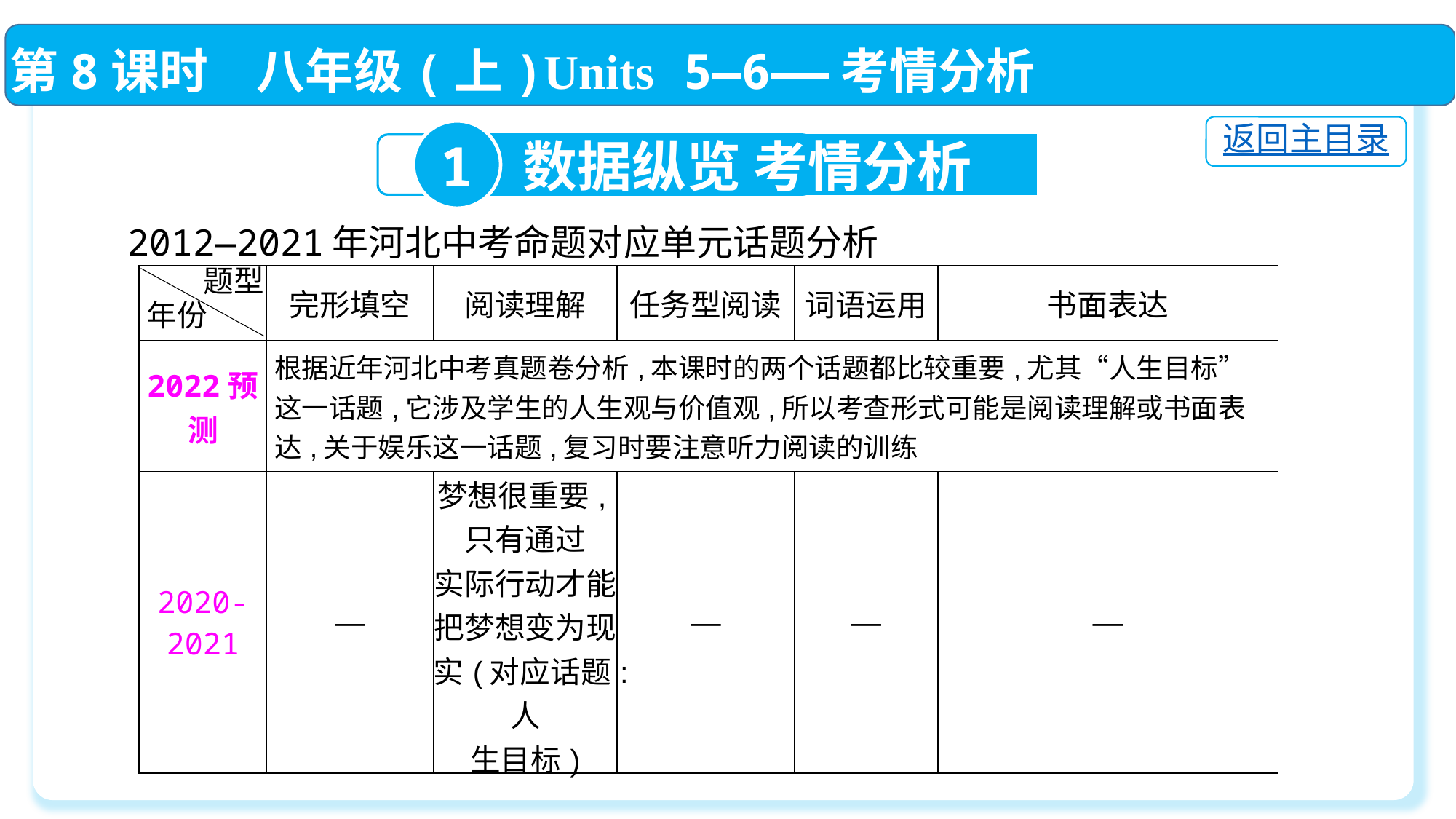

第8课时　八年级(上)Units 5—6——考情分析

返回主目录
1

数据纵览 考情分析
2012—2021年河北中考命题对应单元话题分析
题型
|  | 完形填空 | 阅读理解 | 任务型阅读 | 词语运用 | 书面表达 |
| --- | --- | --- | --- | --- | --- |
| 2022预测 | 根据近年河北中考真题卷分析,本课时的两个话题都比较重要,尤其“人生目标”这一话题,它涉及学生的人生观与价值观,所以考查形式可能是阅读理解或书面表达,关于娱乐这一话题,复习时要注意听力阅读的训练 |  |  |  |  |
| 2020-2021 | — | 梦想很重要,只有通过 实际行动才能把梦想变为现实(对应话题:人 生目标) | — | — | — |
年份